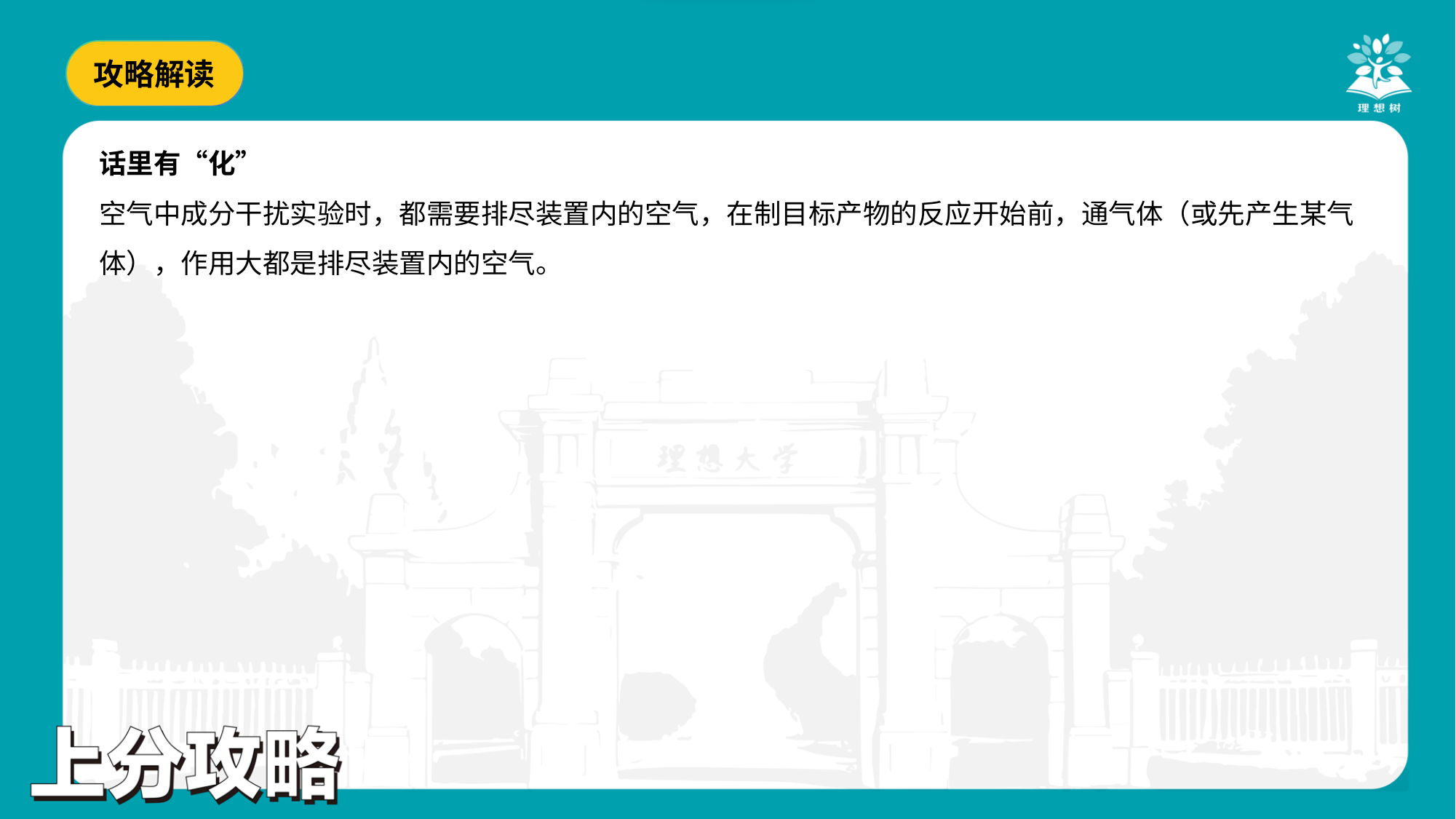

话里有“化”
空气中成分干扰实验时，都需要排尽装置内的空气，在制目标产物的反应开始前，通气体（或先产生某气
体），作用大都是排尽装置内的空气。